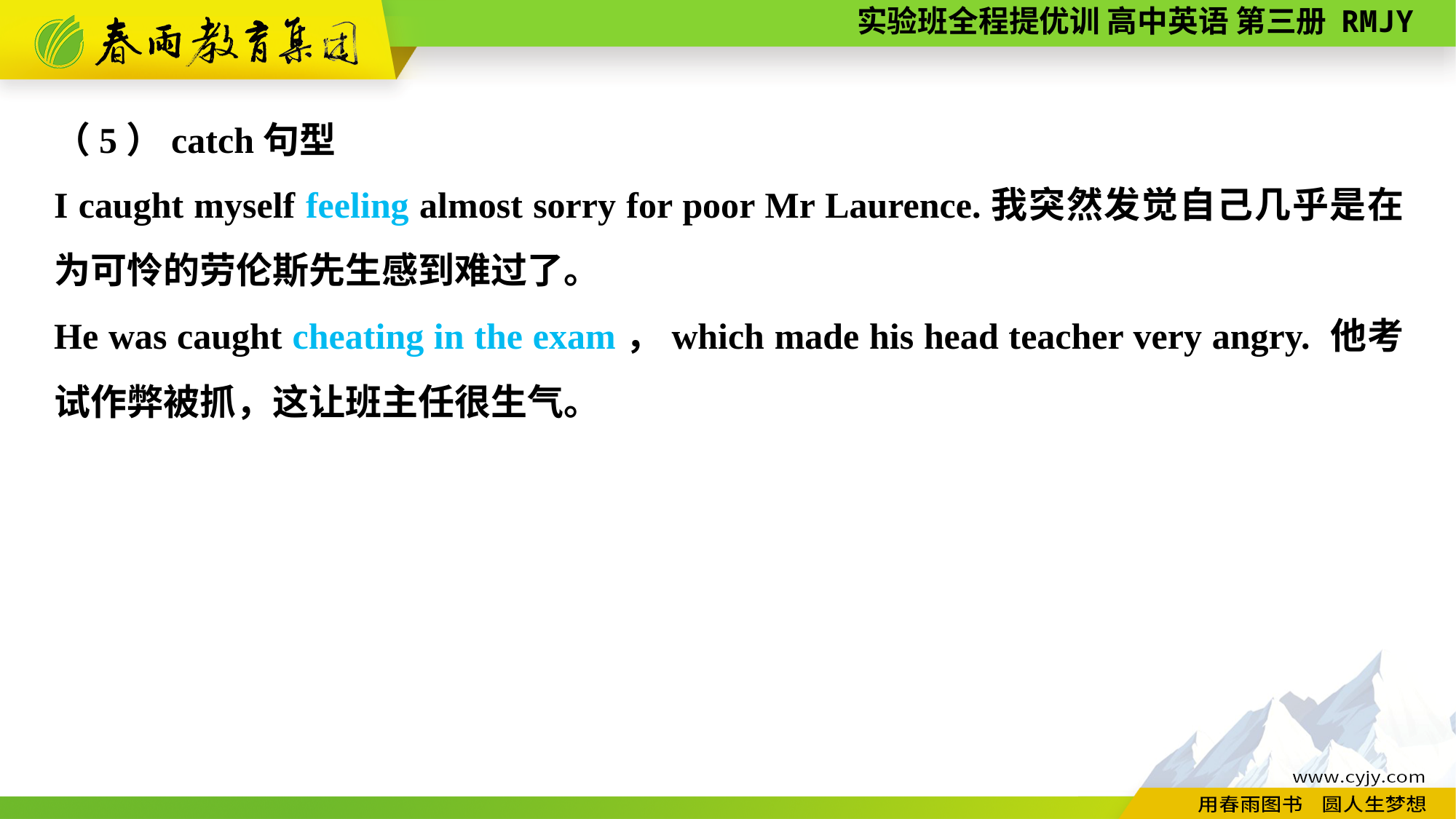

（5）catch句型
I caught myself feeling almost sorry for poor Mr Laurence.我突然发觉自己几乎是在为可怜的劳伦斯先生感到难过了。
He was caught cheating in the exam，which made his head teacher very angry. 他考试作弊被抓，这让班主任很生气。